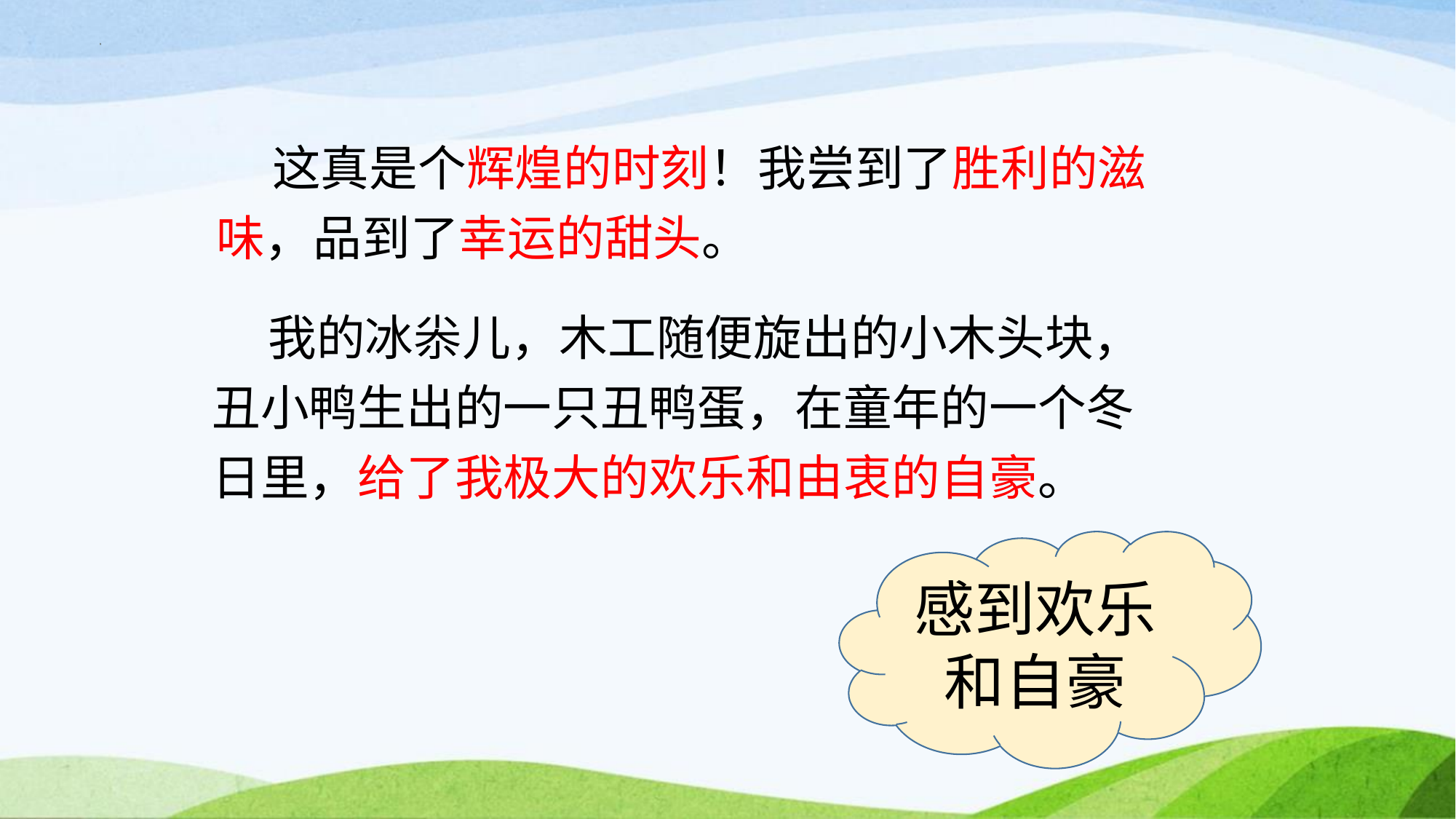

这真是个辉煌的时刻！我尝到了胜利的滋味，品到了幸运的甜头。
    我的冰尜儿，木工随便旋出的小木头块，丑小鸭生出的一只丑鸭蛋，在童年的一个冬日里，给了我极大的欢乐和由衷的自豪。
感到欢乐和自豪